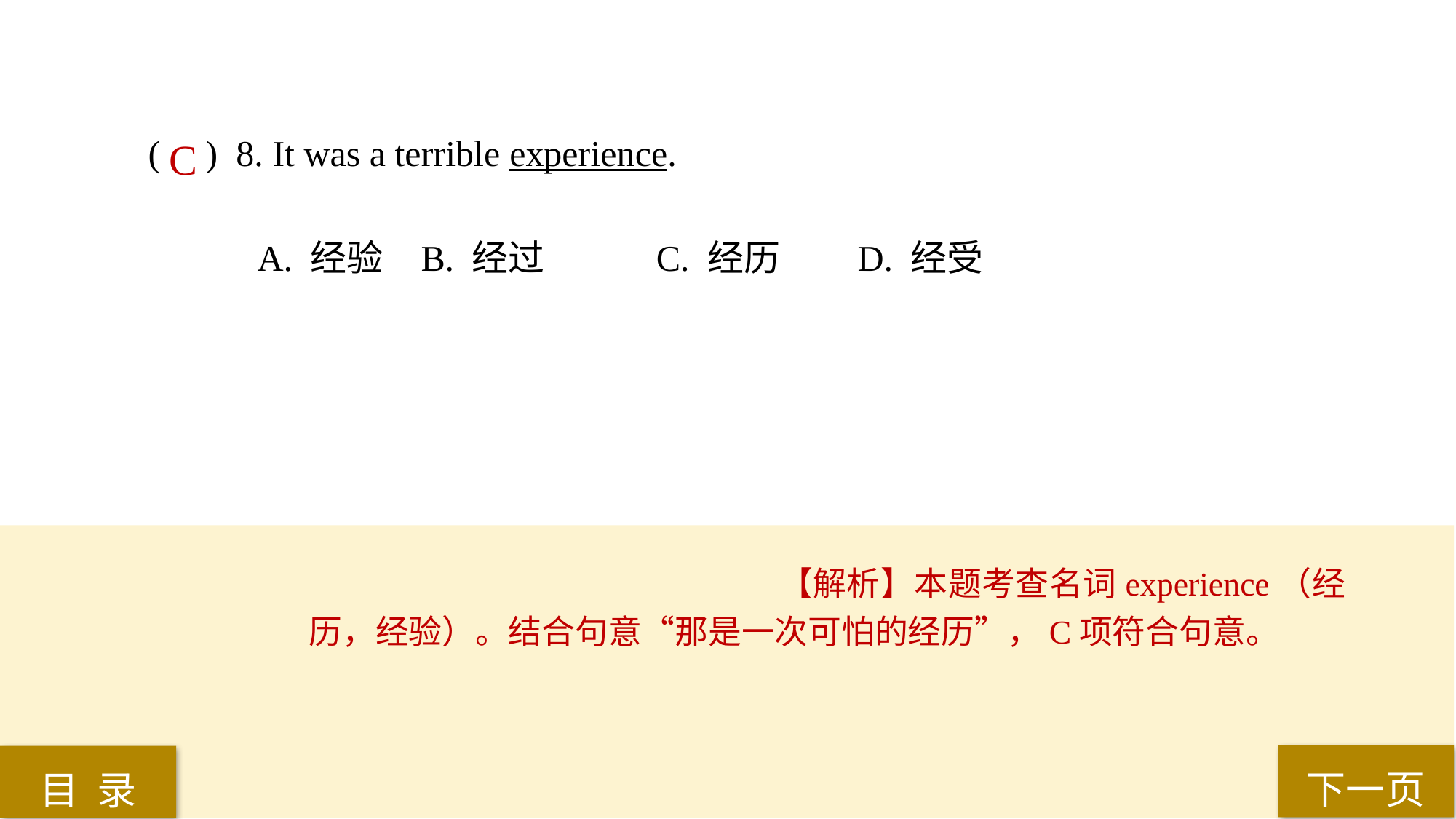

(     )  8. It was a terrible experience.

A. 经验 	B. 经过	 C. 经历 	D. 经受
C
【解析】本题考查名词experience（经历，经验）。结合句意“那是一次可怕的经历”，C项符合句意。